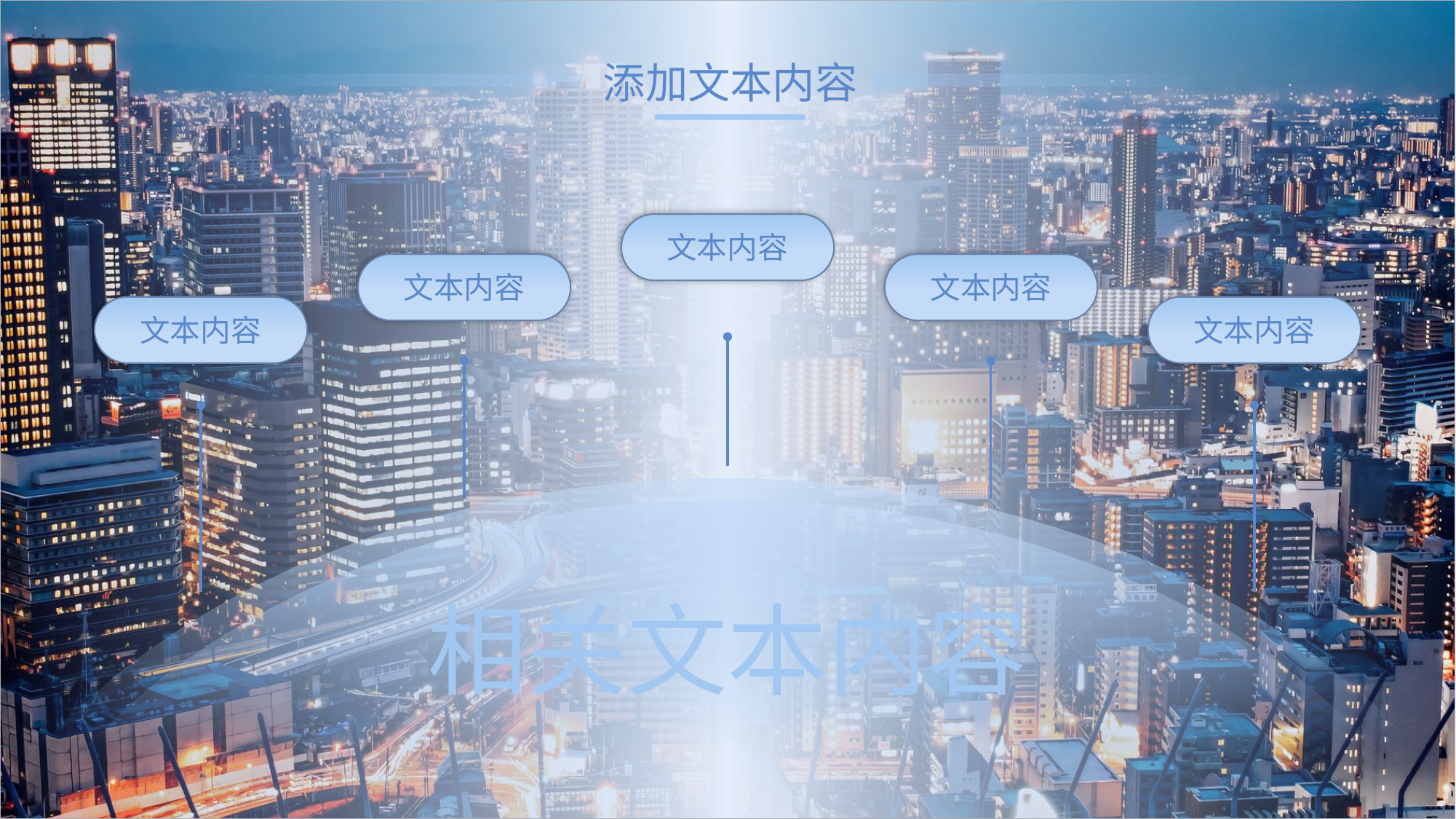

添加文本内容

文本内容

文本内容

文本内容

文本内容

文本内容

相关文本内容